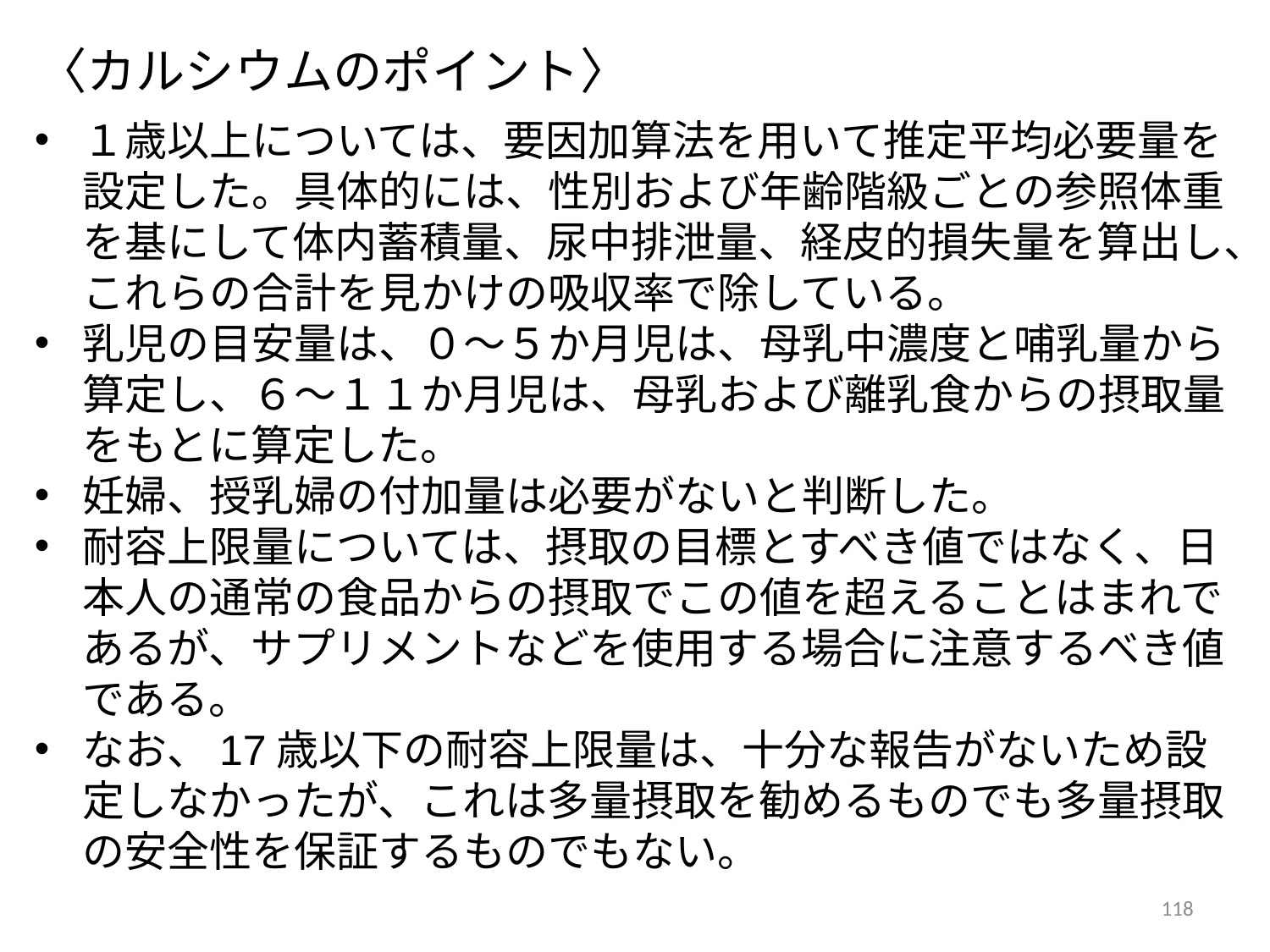

〈カルシウムのポイント〉

１歳以上については、要因加算法を用いて推定平均必要量を設定した。具体的には、性別および年齢階級ごとの参照体重を基にして体内蓄積量、尿中排泄量、経皮的損失量を算出し、これらの合計を見かけの吸収率で除している。
乳児の目安量は、０～５か月児は、母乳中濃度と哺乳量から算定し、６～１１か月児は、母乳および離乳食からの摂取量をもとに算定した。
妊婦、授乳婦の付加量は必要がないと判断した。
耐容上限量については、摂取の目標とすべき値ではなく、日本人の通常の食品からの摂取でこの値を超えることはまれであるが、サプリメントなどを使用する場合に注意するべき値である。
なお、17歳以下の耐容上限量は、十分な報告がないため設定しなかったが、これは多量摂取を勧めるものでも多量摂取の安全性を保証するものでもない。
118